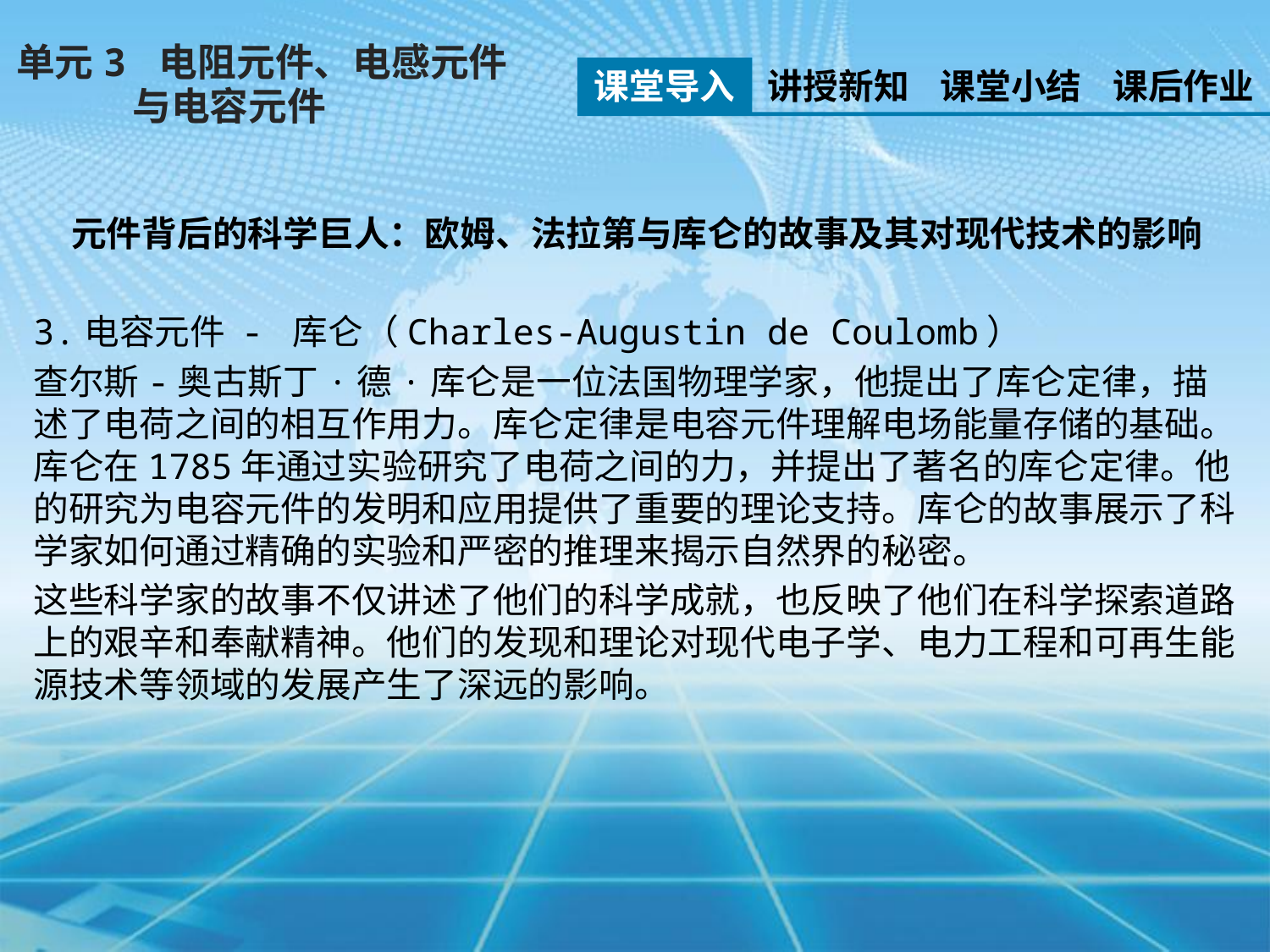

单元3 电阻元件、电感元件
            与电容元件
课堂导入
讲授新知
课堂小结
课后作业
元件背后的科学巨人：欧姆、法拉第与库仑的故事及其对现代技术的影响

3.电容元件 - 库仑（Charles-Augustin de Coulomb）
查尔斯-奥古斯丁·德·库仑是一位法国物理学家，他提出了库仑定律，描述了电荷之间的相互作用力。库仑定律是电容元件理解电场能量存储的基础。库仑在1785年通过实验研究了电荷之间的力，并提出了著名的库仑定律。他的研究为电容元件的发明和应用提供了重要的理论支持。库仑的故事展示了科学家如何通过精确的实验和严密的推理来揭示自然界的秘密。
这些科学家的故事不仅讲述了他们的科学成就，也反映了他们在科学探索道路上的艰辛和奉献精神。他们的发现和理论对现代电子学、电力工程和可再生能源技术等领域的发展产生了深远的影响。